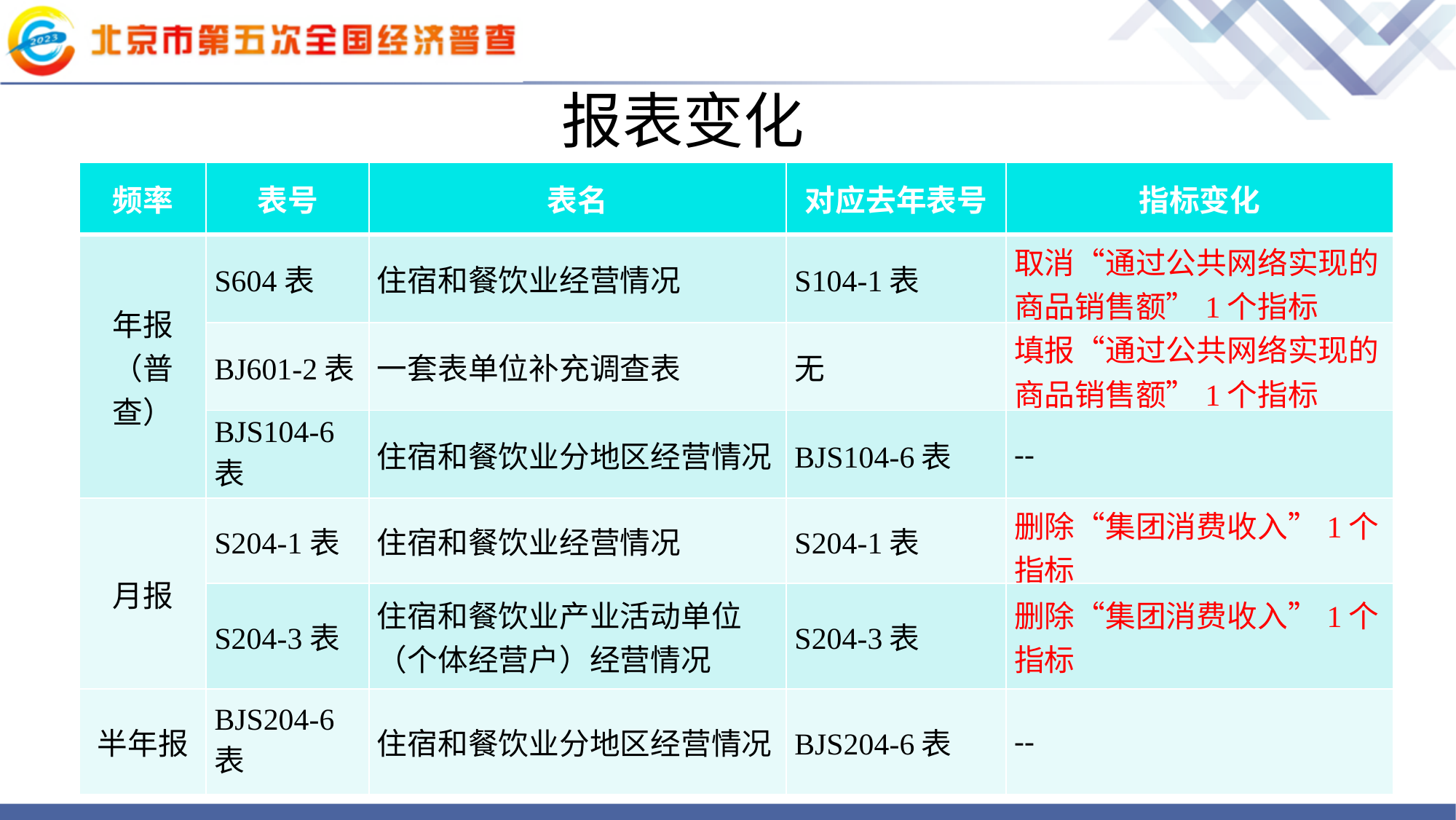

报表变化
| 频率 | 表号 | 表名 | 对应去年表号 | 指标变化 |
| --- | --- | --- | --- | --- |
| 年报（普查） | S604表 | 住宿和餐饮业经营情况 | S104-1表 | 取消“通过公共网络实现的商品销售额”1个指标 |
|  | BJ601-2表 | 一套表单位补充调查表 | 无 | 填报“通过公共网络实现的商品销售额”1个指标 |
|  | BJS104-6表 | 住宿和餐饮业分地区经营情况 | BJS104-6表 | -- |
| 月报 | S204-1表 | 住宿和餐饮业经营情况 | S204-1表 | 删除“集团消费收入”1个指标 |
|  | S204-3表 | 住宿和餐饮业产业活动单位（个体经营户）经营情况 | S204-3表 | 删除“集团消费收入”1个指标 |
| 半年报 | BJS204-6表 | 住宿和餐饮业分地区经营情况 | BJS204-6表 | -- |
制度概览